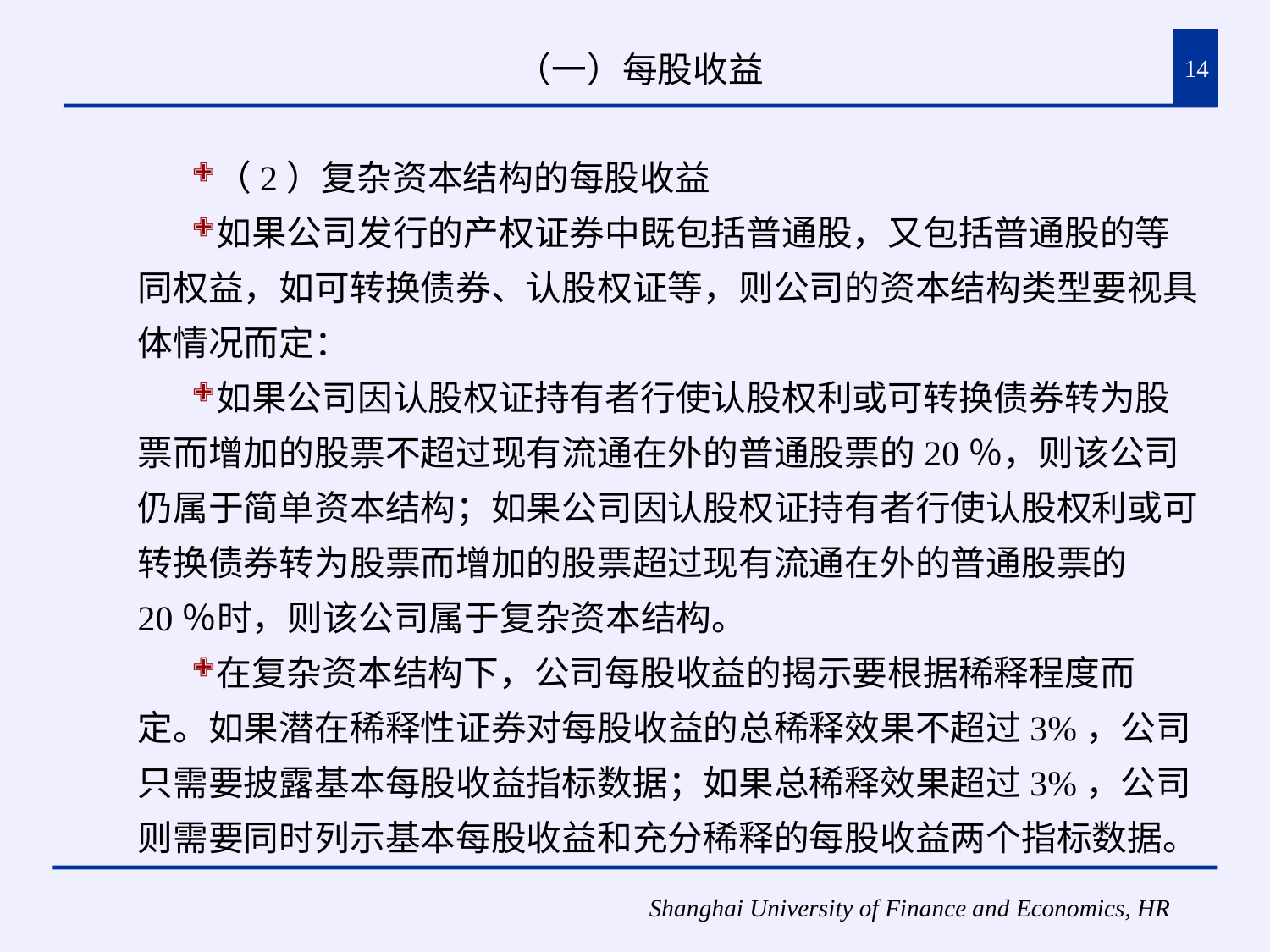

# （一）每股收益
14
（2）复杂资本结构的每股收益
如果公司发行的产权证券中既包括普通股，又包括普通股的等同权益，如可转换债券、认股权证等，则公司的资本结构类型要视具体情况而定：
如果公司因认股权证持有者行使认股权利或可转换债券转为股票而增加的股票不超过现有流通在外的普通股票的20％，则该公司仍属于简单资本结构；如果公司因认股权证持有者行使认股权利或可转换债券转为股票而增加的股票超过现有流通在外的普通股票的20％时，则该公司属于复杂资本结构。
在复杂资本结构下，公司每股收益的揭示要根据稀释程度而定。如果潜在稀释性证券对每股收益的总稀释效果不超过3%，公司只需要披露基本每股收益指标数据；如果总稀释效果超过3%，公司则需要同时列示基本每股收益和充分稀释的每股收益两个指标数据。